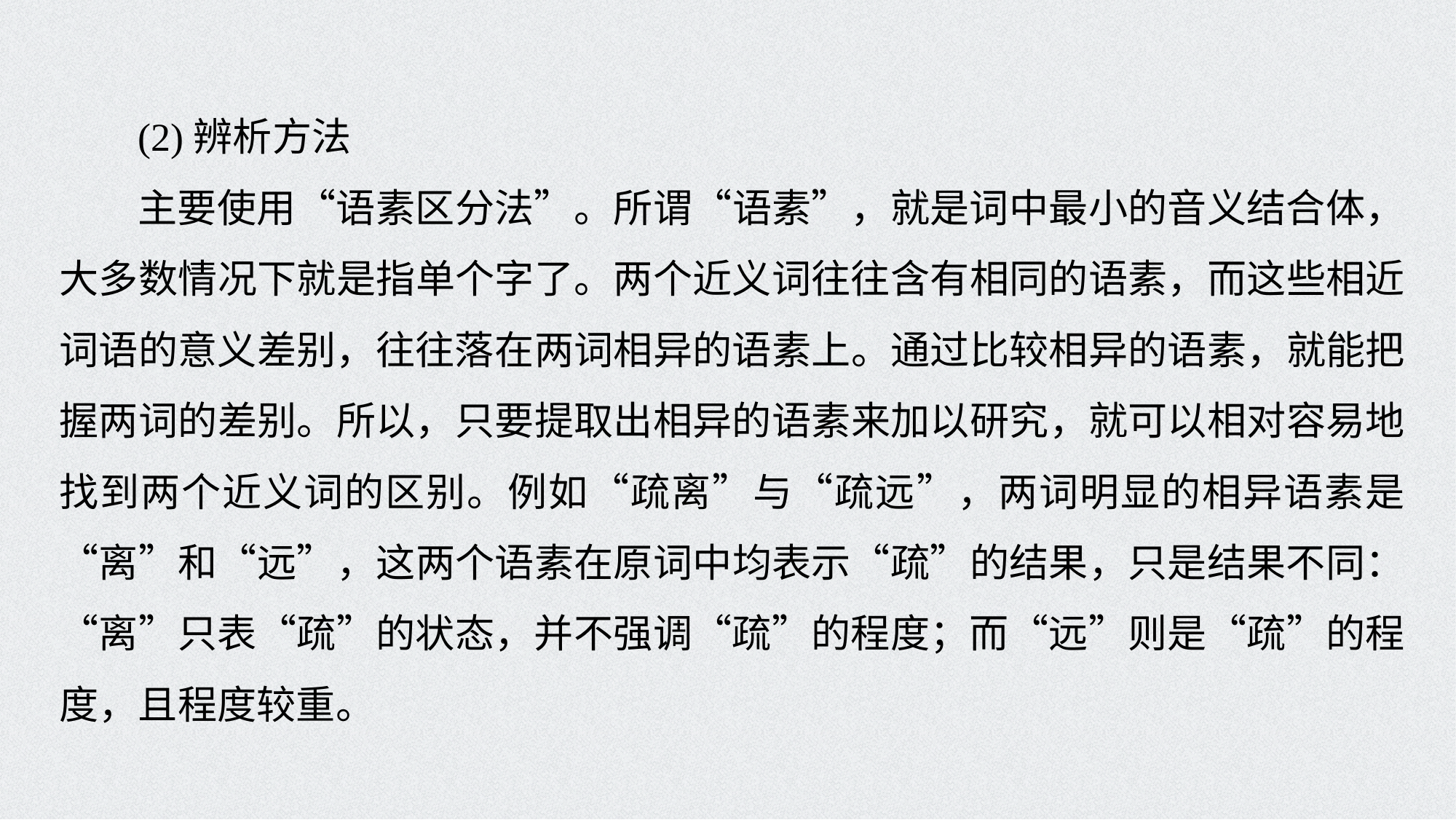

(2)辨析方法
主要使用“语素区分法”。所谓“语素”，就是词中最小的音义结合体，大多数情况下就是指单个字了。两个近义词往往含有相同的语素，而这些相近词语的意义差别，往往落在两词相异的语素上。通过比较相异的语素，就能把握两词的差别。所以，只要提取出相异的语素来加以研究，就可以相对容易地找到两个近义词的区别。例如“疏离”与“疏远”，两词明显的相异语素是“离”和“远”，这两个语素在原词中均表示“疏”的结果，只是结果不同：“离”只表“疏”的状态，并不强调“疏”的程度；而“远”则是“疏”的程度，且程度较重。